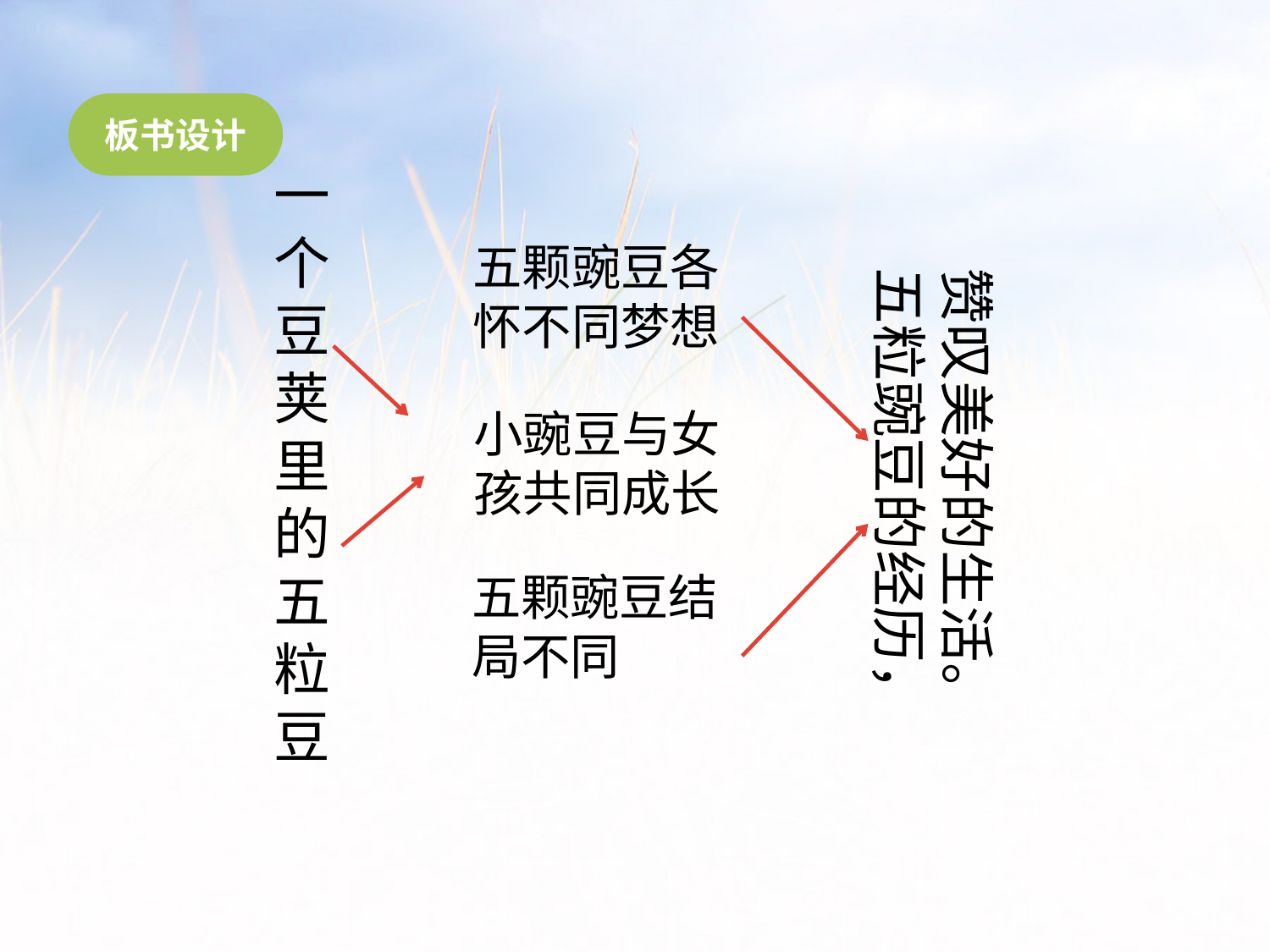

板书设计
一个豆荚里的五粒豆
五颗豌豆各怀不同梦想

赞叹美好的生活。
五粒豌豆的经历，

小豌豆与女孩共同成长
五颗豌豆结局不同